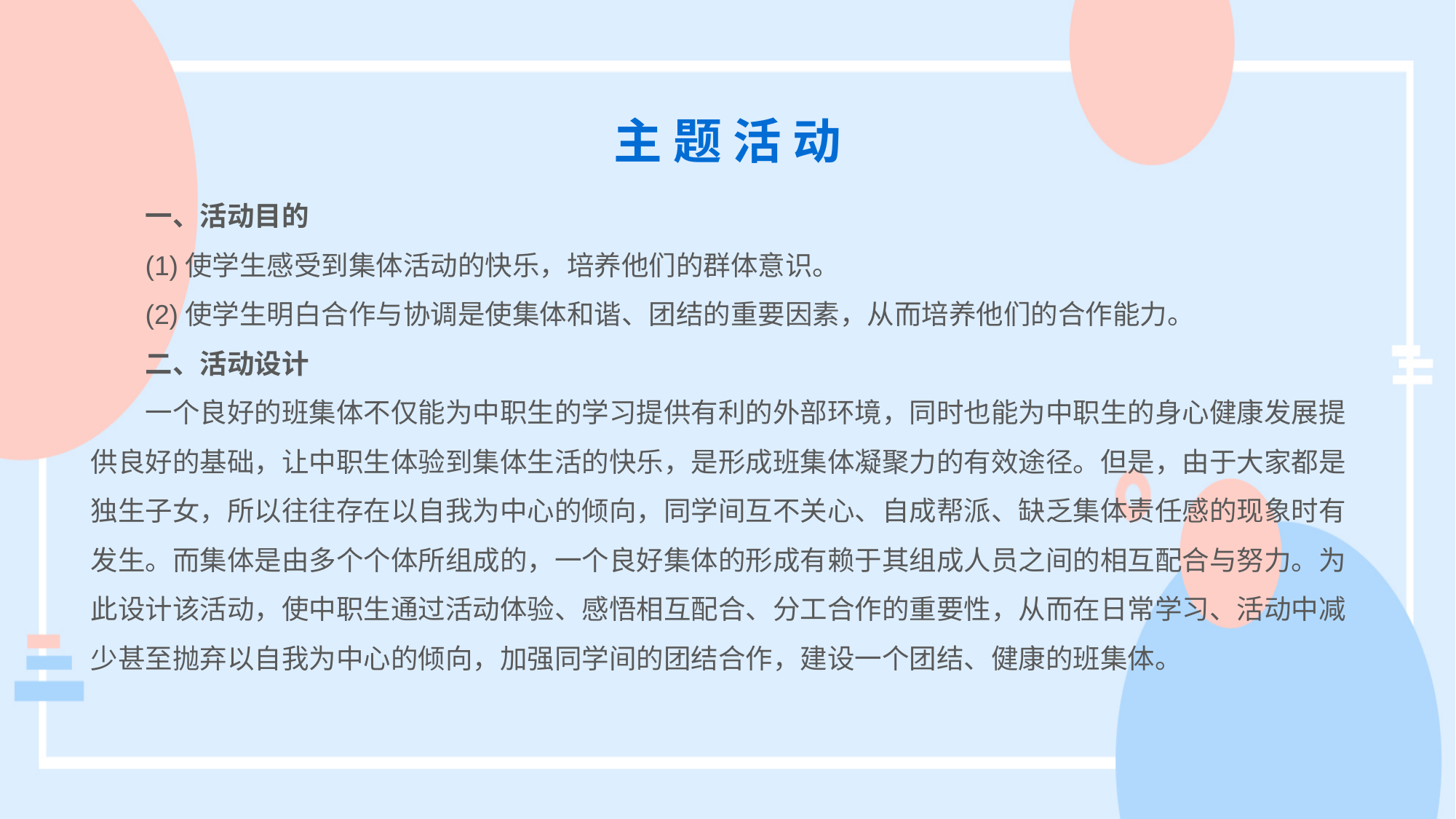

主 题 活 动
一、活动目的
(1)使学生感受到集体活动的快乐，培养他们的群体意识。
(2)使学生明白合作与协调是使集体和谐、团结的重要因素，从而培养他们的合作能力。
二、活动设计
一个良好的班集体不仅能为中职生的学习提供有利的外部环境，同时也能为中职生的身心健康发展提供良好的基础，让中职生体验到集体生活的快乐，是形成班集体凝聚力的有效途径。但是，由于大家都是独生子女，所以往往存在以自我为中心的倾向，同学间互不关心、自成帮派、缺乏集体责任感的现象时有发生。而集体是由多个个体所组成的，一个良好集体的形成有赖于其组成人员之间的相互配合与努力。为此设计该活动，使中职生通过活动体验、感悟相互配合、分工合作的重要性，从而在日常学习、活动中减少甚至抛弃以自我为中心的倾向，加强同学间的团结合作，建设一个团结、健康的班集体。